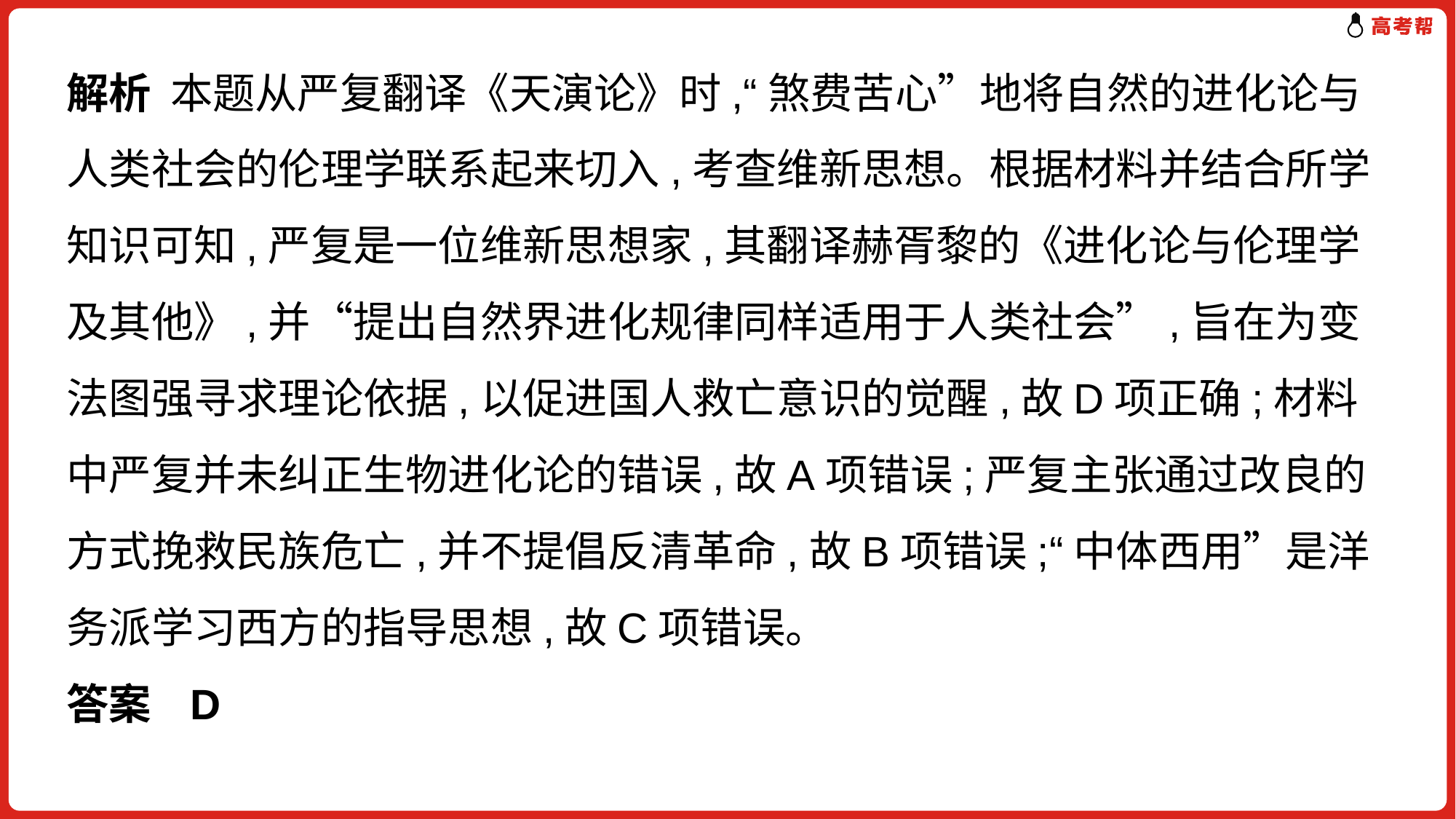

解析  本题从严复翻译《天演论》时,“煞费苦心”地将自然的进化论与人类社会的伦理学联系起来切入,考查维新思想。根据材料并结合所学知识可知,严复是一位维新思想家,其翻译赫胥黎的《进化论与伦理学及其他》,并“提出自然界进化规律同样适用于人类社会”,旨在为变法图强寻求理论依据,以促进国人救亡意识的觉醒,故D项正确;材料中严复并未纠正生物进化论的错误,故A项错误;严复主张通过改良的方式挽救民族危亡,并不提倡反清革命,故B项错误;“中体西用”是洋务派学习西方的指导思想,故C项错误。
答案   D